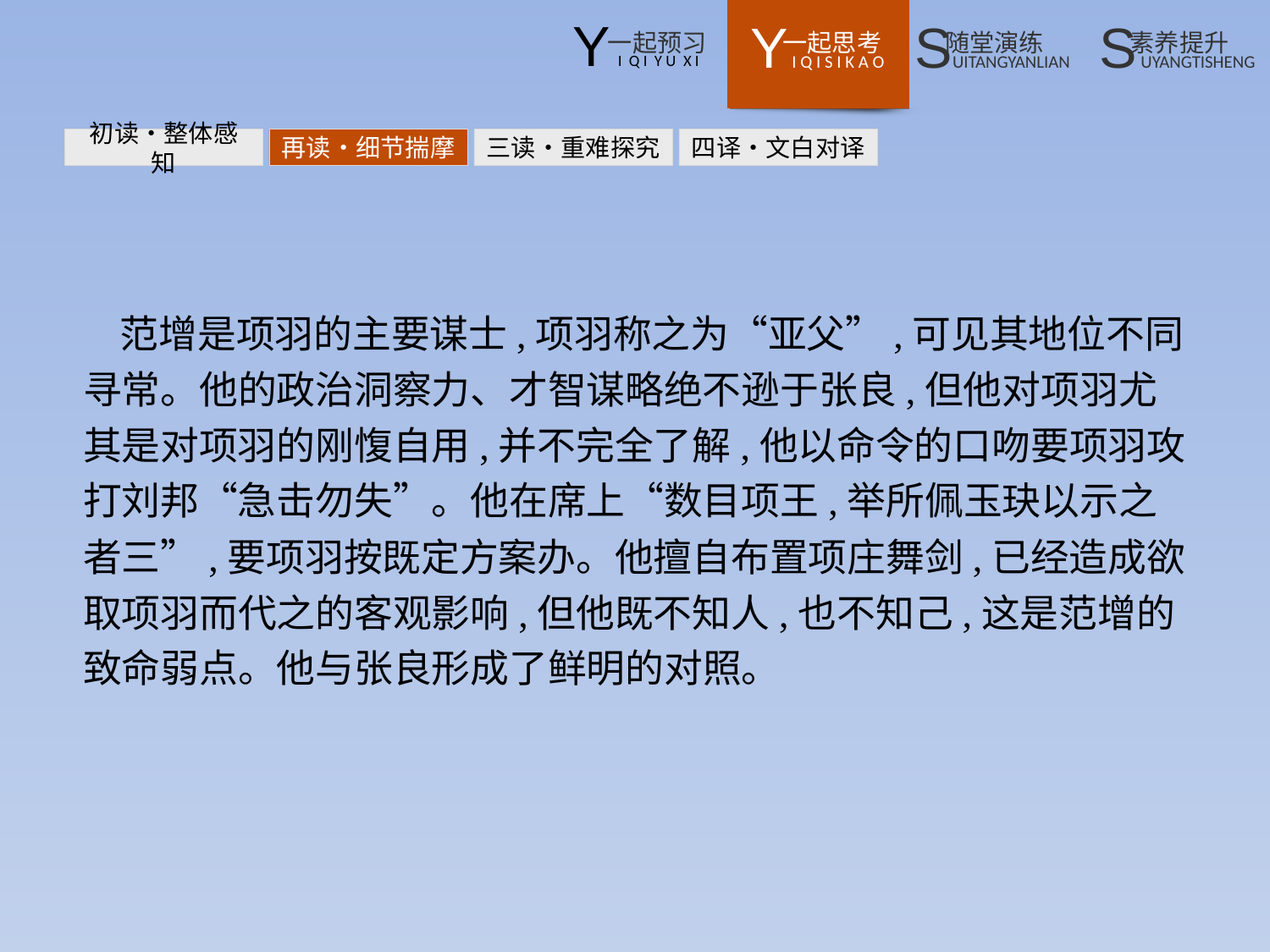

初读•整体感知
再读•细节揣摩
三读•重难探究
四译•文白对译
范增是项羽的主要谋士,项羽称之为“亚父”,可见其地位不同寻常。他的政治洞察力、才智谋略绝不逊于张良,但他对项羽尤其是对项羽的刚愎自用,并不完全了解,他以命令的口吻要项羽攻打刘邦“急击勿失”。他在席上“数目项王,举所佩玉玦以示之者三”,要项羽按既定方案办。他擅自布置项庄舞剑,已经造成欲取项羽而代之的客观影响,但他既不知人,也不知己,这是范增的致命弱点。他与张良形成了鲜明的对照。